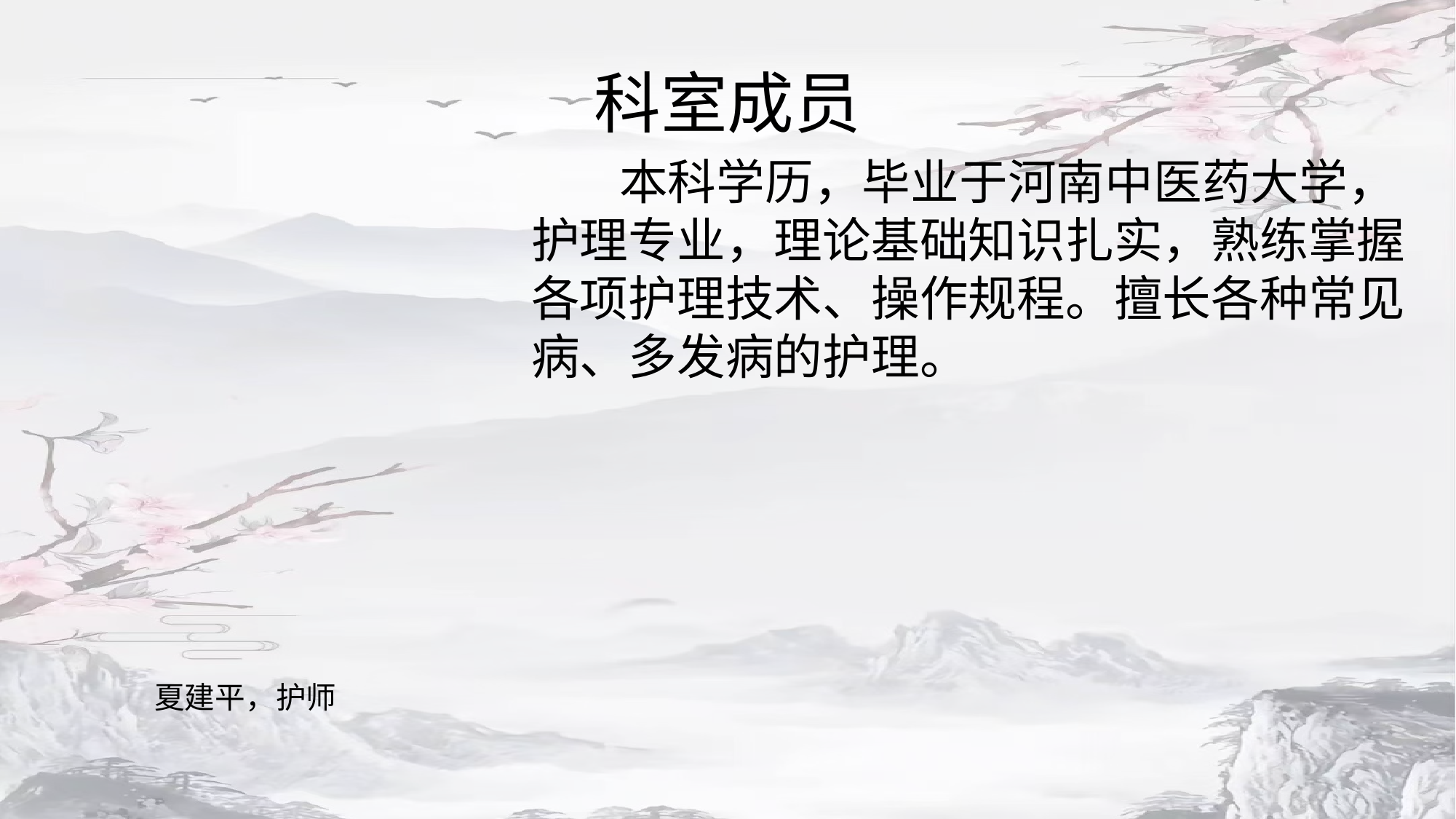

# 科室成员
       本科学历，毕业于河南中医药大学，护理专业，理论基础知识扎实，熟练掌握各项护理技术、操作规程。擅长各种常见病、多发病的护理。

                 夏建平，护师